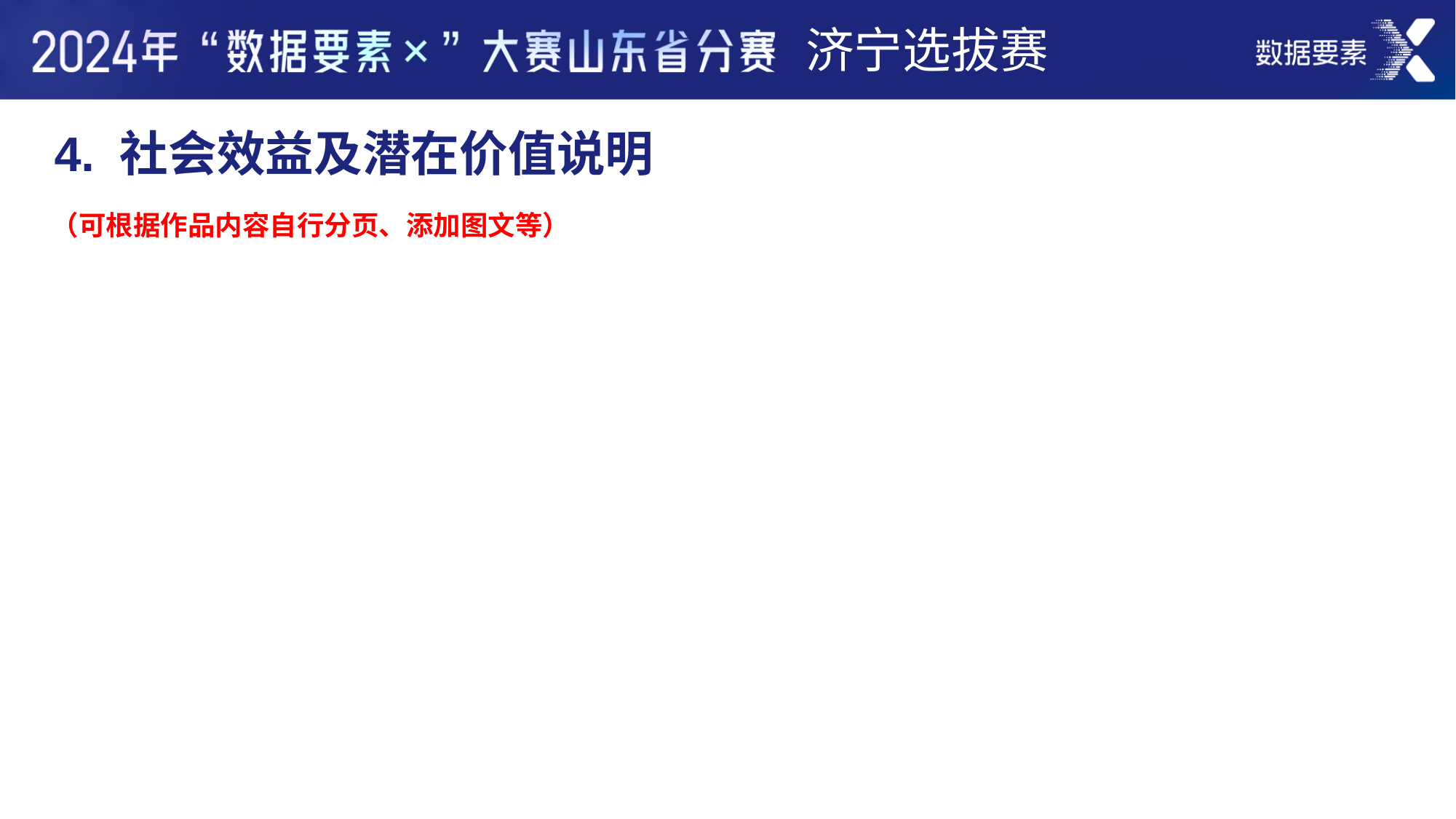

济宁选拔赛
4. 社会效益及潜在价值说明
（可根据作品内容自行分页、添加图文等）